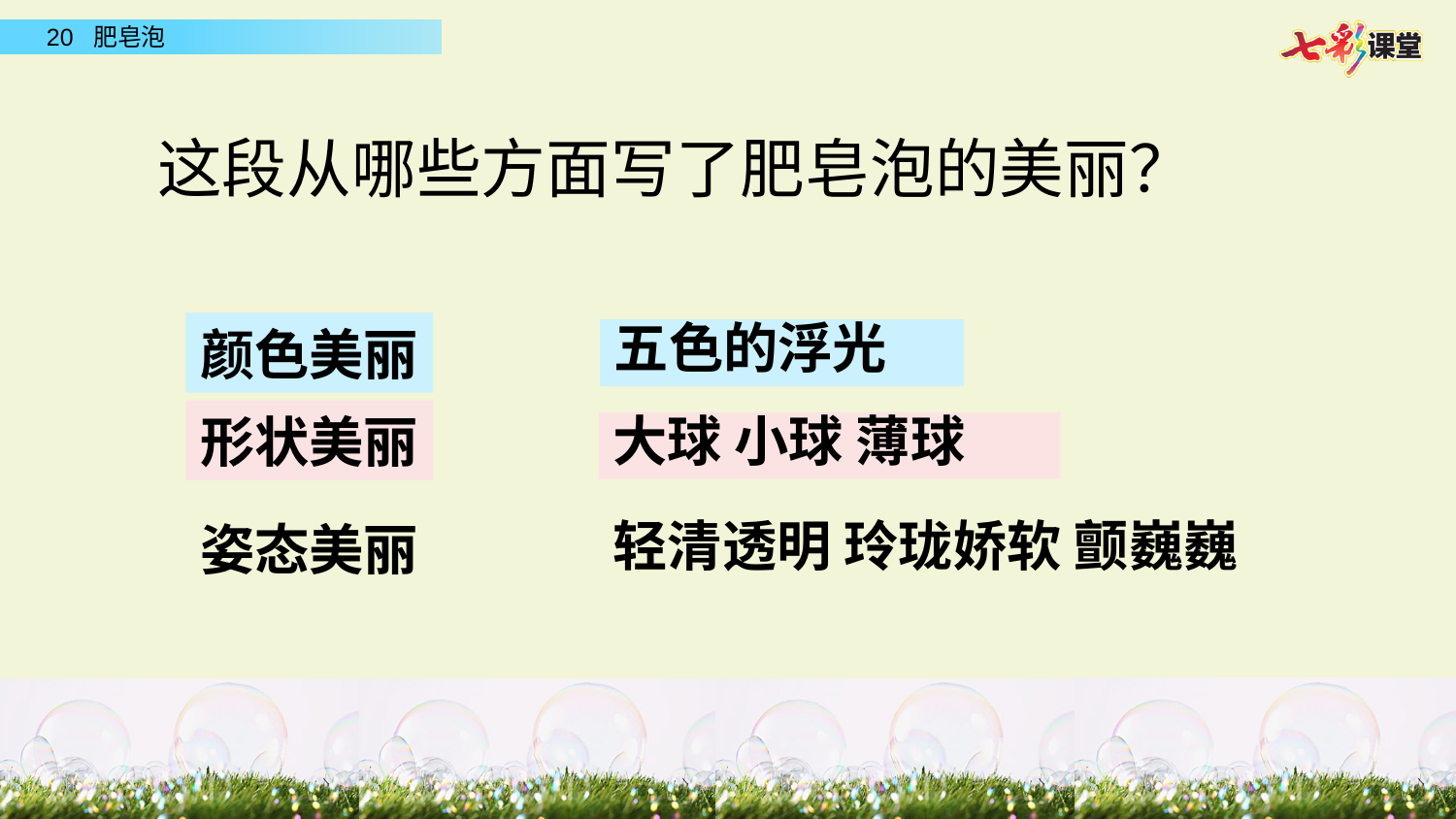

这段从哪些方面写了肥皂泡的美丽？
颜色美丽
五色的浮光
形状美丽
大球 小球 薄球
轻清透明 玲珑娇软 颤巍巍
姿态美丽